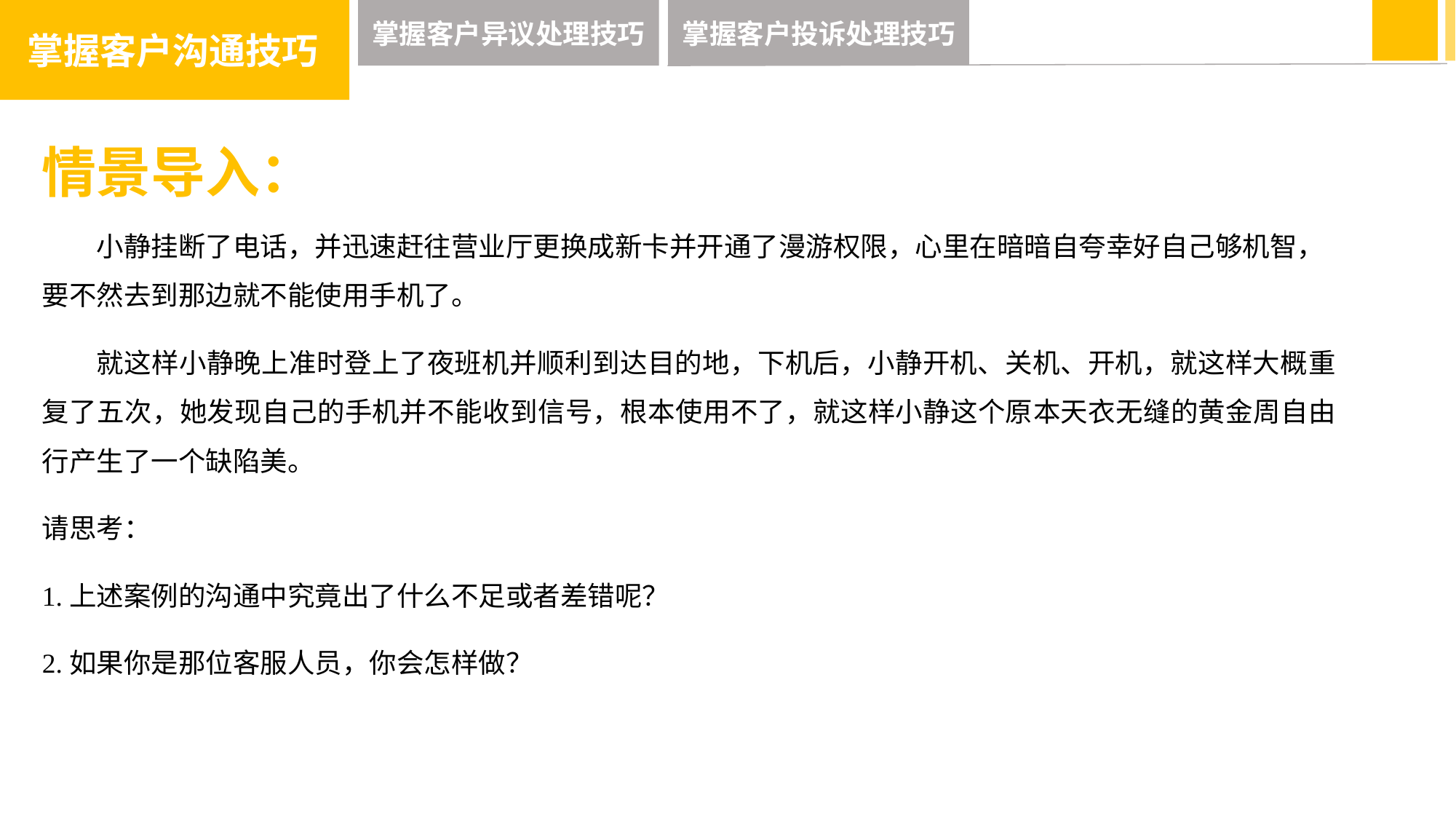

掌握客户沟通技巧
掌握客户异议处理技巧
掌握客户投诉处理技巧

情景导入：
小静挂断了电话，并迅速赶往营业厅更换成新卡并开通了漫游权限，心里在暗暗自夸幸好自己够机智，要不然去到那边就不能使用手机了。
就这样小静晚上准时登上了夜班机并顺利到达目的地，下机后，小静开机、关机、开机，就这样大概重复了五次，她发现自己的手机并不能收到信号，根本使用不了，就这样小静这个原本天衣无缝的黄金周自由行产生了一个缺陷美。
请思考：
1.上述案例的沟通中究竟出了什么不足或者差错呢？
2.如果你是那位客服人员，你会怎样做？